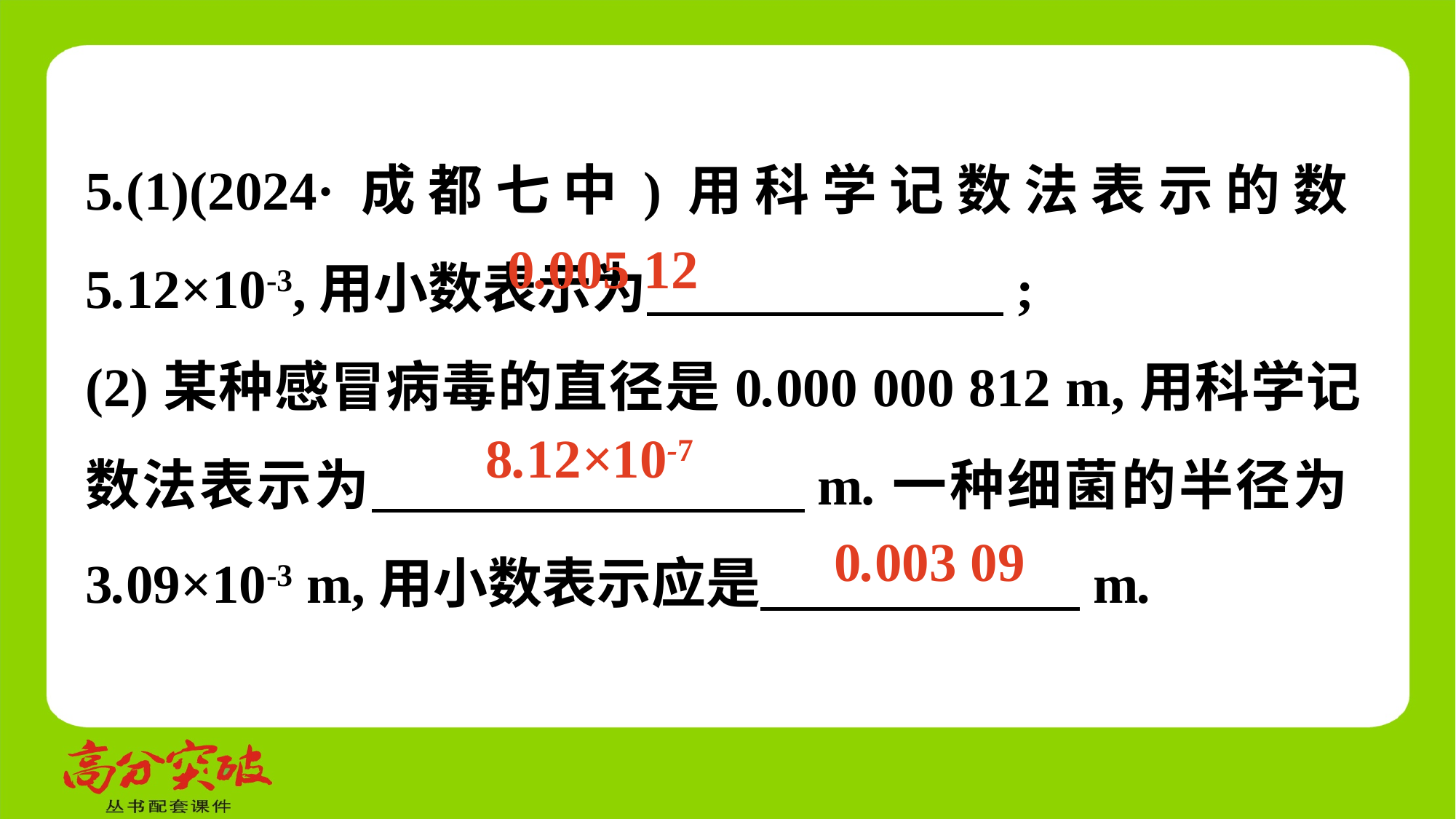

5.(1)(2024·成都七中)用科学记数法表示的数5.12×10-3,用小数表示为　                    　;
(2)某种感冒病毒的直径是0.000 000 812 m,用科学记数法表示为　                     　m.一种细菌的半径为3.09×10-3 m,用小数表示应是　                 　m.
0.005 12
8.12×10-7
0.003 09